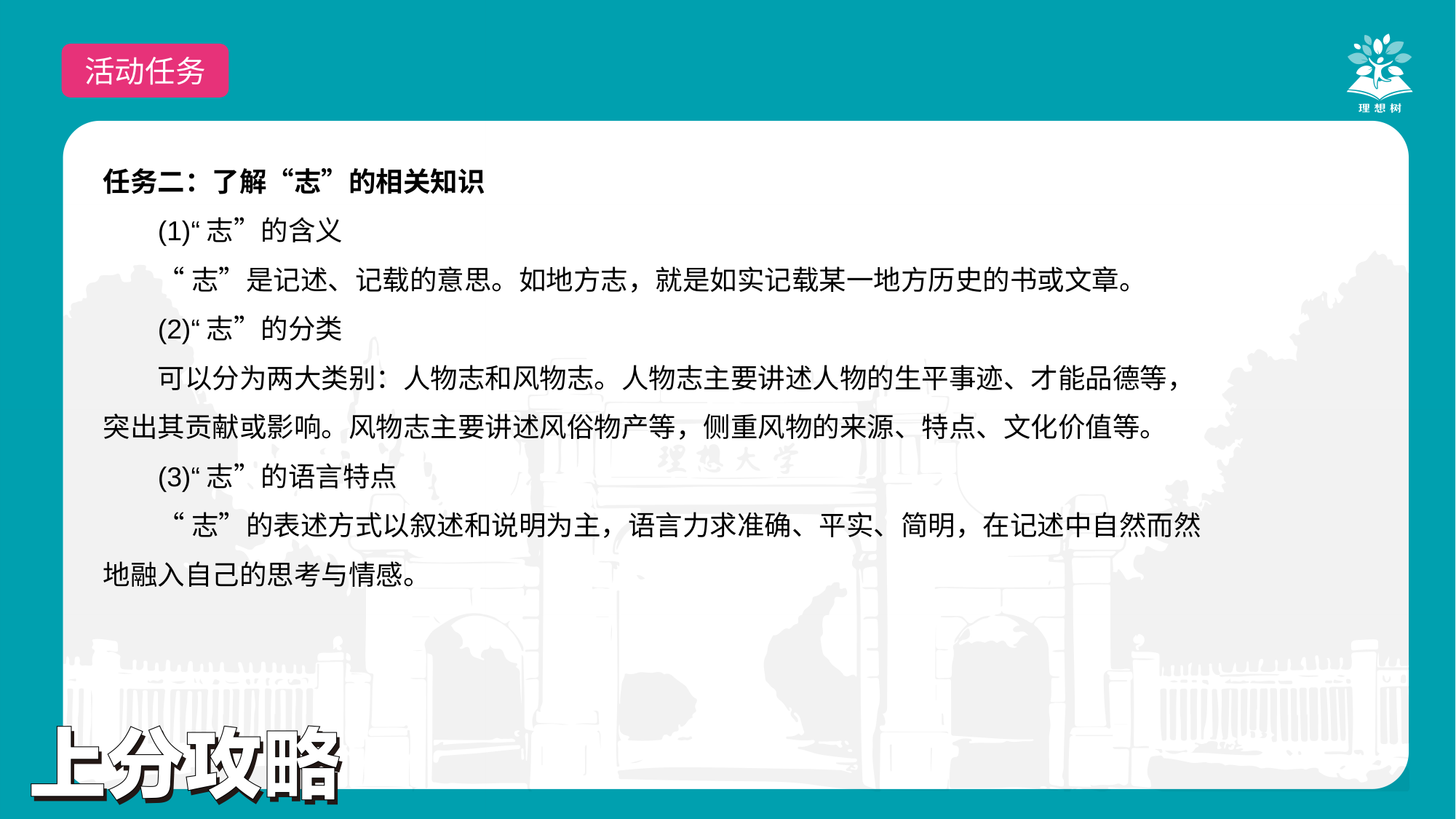

活动任务
任务二：了解“志”的相关知识
(1)“志”的含义
“志”是记述、记载的意思。如地方志，就是如实记载某一地方历史的书或文章。
(2)“志”的分类
可以分为两大类别：人物志和风物志。人物志主要讲述人物的生平事迹、才能品德等，突出其贡献或影响。风物志主要讲述风俗物产等，侧重风物的来源、特点、文化价值等。
(3)“志”的语言特点
“志”的表述方式以叙述和说明为主，语言力求准确、平实、简明，在记述中自然而然地融入自己的思考与情感。